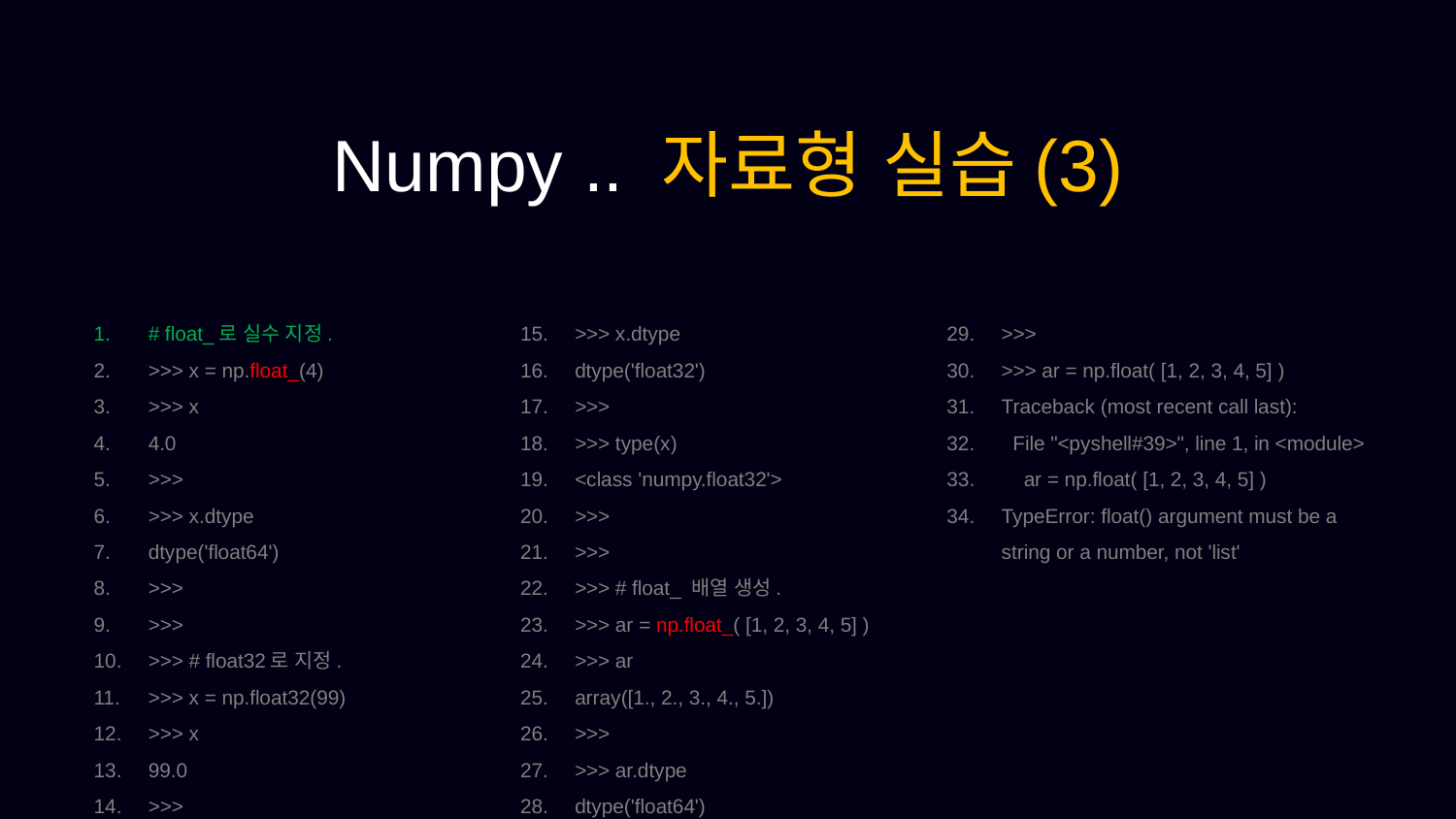

Numpy .. 자료형 실습(3)
# float_로 실수 지정.
>>> x = np.float_(4)
>>> x
4.0
>>>
>>> x.dtype
dtype('float64')
>>>
>>>
>>> # float32로 지정.
>>> x = np.float32(99)
>>> x
99.0
>>>
>>> x.dtype
dtype('float32')
>>>
>>> type(x)
<class 'numpy.float32'>
>>>
>>>
>>> # float_ 배열 생성.
>>> ar = np.float_( [1, 2, 3, 4, 5] )
>>> ar
array([1., 2., 3., 4., 5.])
>>>
>>> ar.dtype
dtype('float64')
>>>
>>> ar = np.float( [1, 2, 3, 4, 5] )
Traceback (most recent call last):
  File "<pyshell#39>", line 1, in <module>
    ar = np.float( [1, 2, 3, 4, 5] )
TypeError: float() argument must be a string or a number, not 'list'